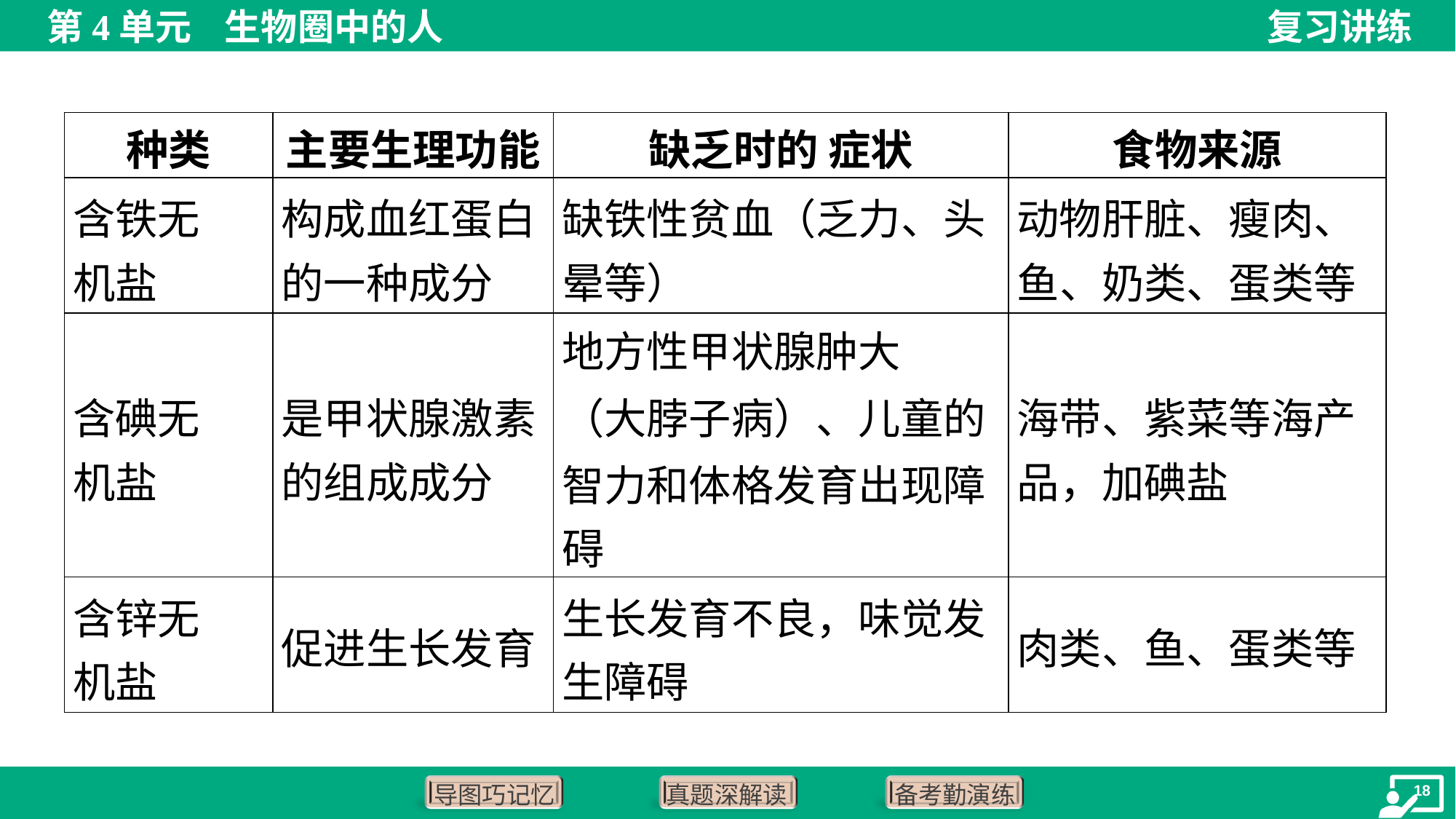

| 种类 | 主要生理功能 | 缺乏时的 症状 | 食物来源 |
| --- | --- | --- | --- |
| 含铁无 机盐 | 构成血红蛋白 的一种成分 | 缺铁性贫血（乏力、头 晕等） | 动物肝脏、瘦肉、 鱼、奶类、蛋类等 |
| 含碘无 机盐 | 是甲状腺激素 的组成成分 | 地方性甲状腺肿大 （大脖子病）、儿童的 智力和体格发育出现障 碍 | 海带、紫菜等海产 品，加碘盐 |
| 含锌无 机盐 | 促进生长发育 | 生长发育不良，味觉发 生障碍 | 肉类、鱼、蛋类等 |